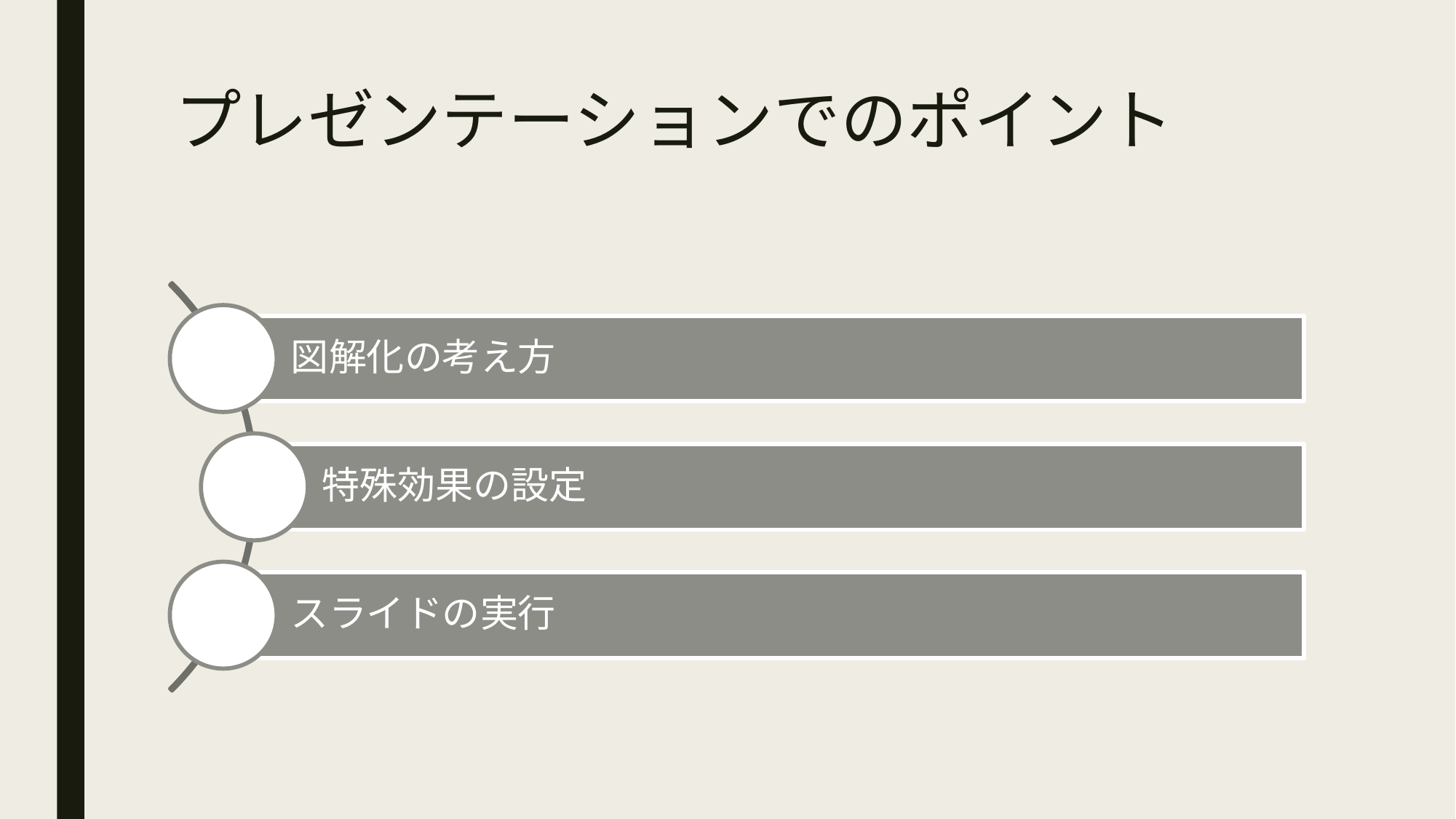

# プレゼンテーションでのポイント
図解化の考え方
特殊効果の設定
スライドの実行